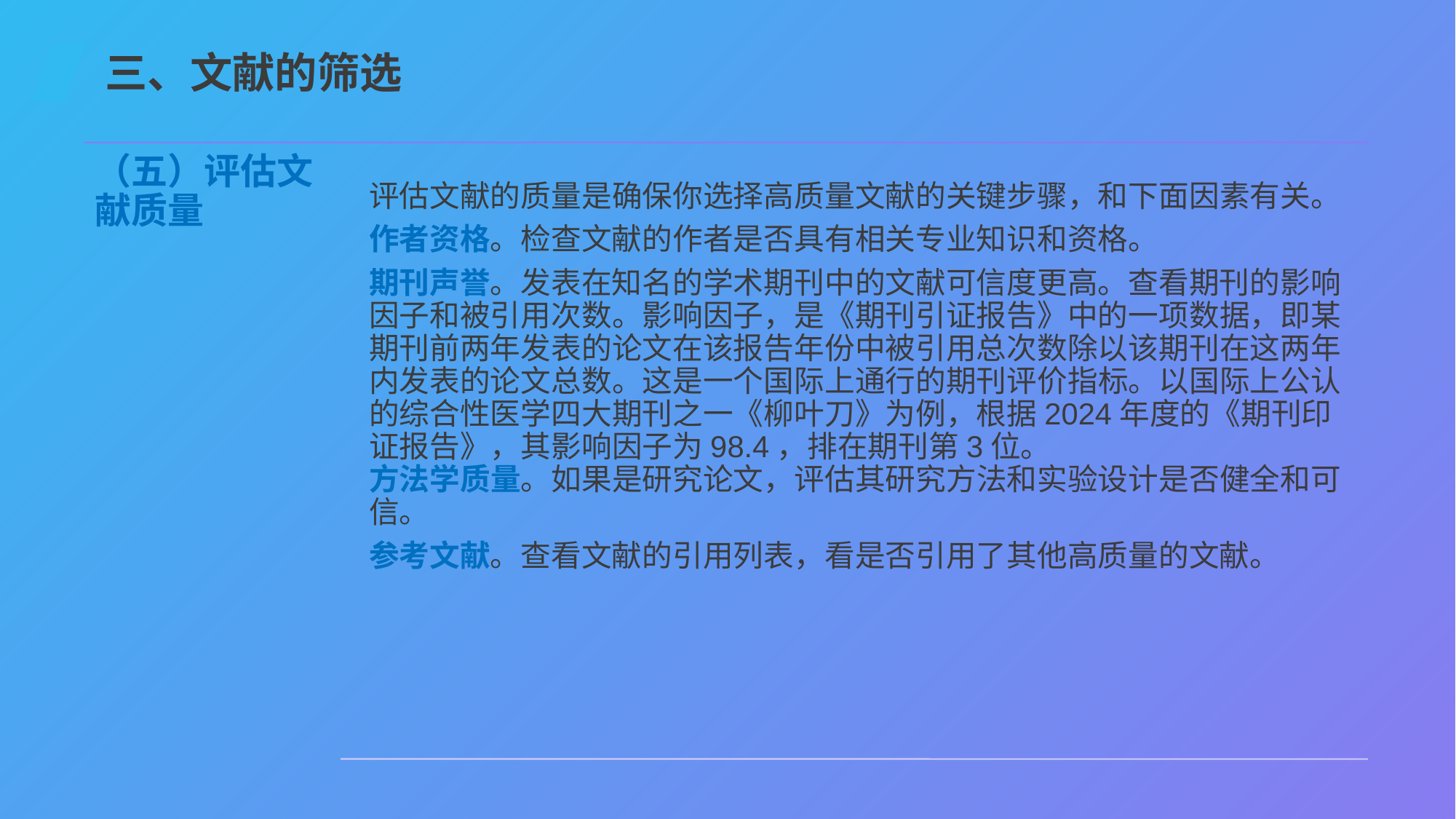

三、文献的筛选
（五）评估文献质量
评估文献的质量是确保你选择高质量文献的关键步骤，和下面因素有关。
作者资格。检查文献的作者是否具有相关专业知识和资格。
期刊声誉。发表在知名的学术期刊中的文献可信度更高。查看期刊的影响因子和被引用次数。影响因子，是《期刊引证报告》中的一项数据，即某期刊前两年发表的论文在该报告年份中被引用总次数除以该期刊在这两年内发表的论文总数。这是一个国际上通行的期刊评价指标。以国际上公认的综合性医学四大期刊之一《柳叶刀》为例，根据2024年度的《期刊印证报告》，其影响因子为98.4，排在期刊第3位。
方法学质量。如果是研究论文，评估其研究方法和实验设计是否健全和可信。
参考文献。查看文献的引用列表，看是否引用了其他高质量的文献。